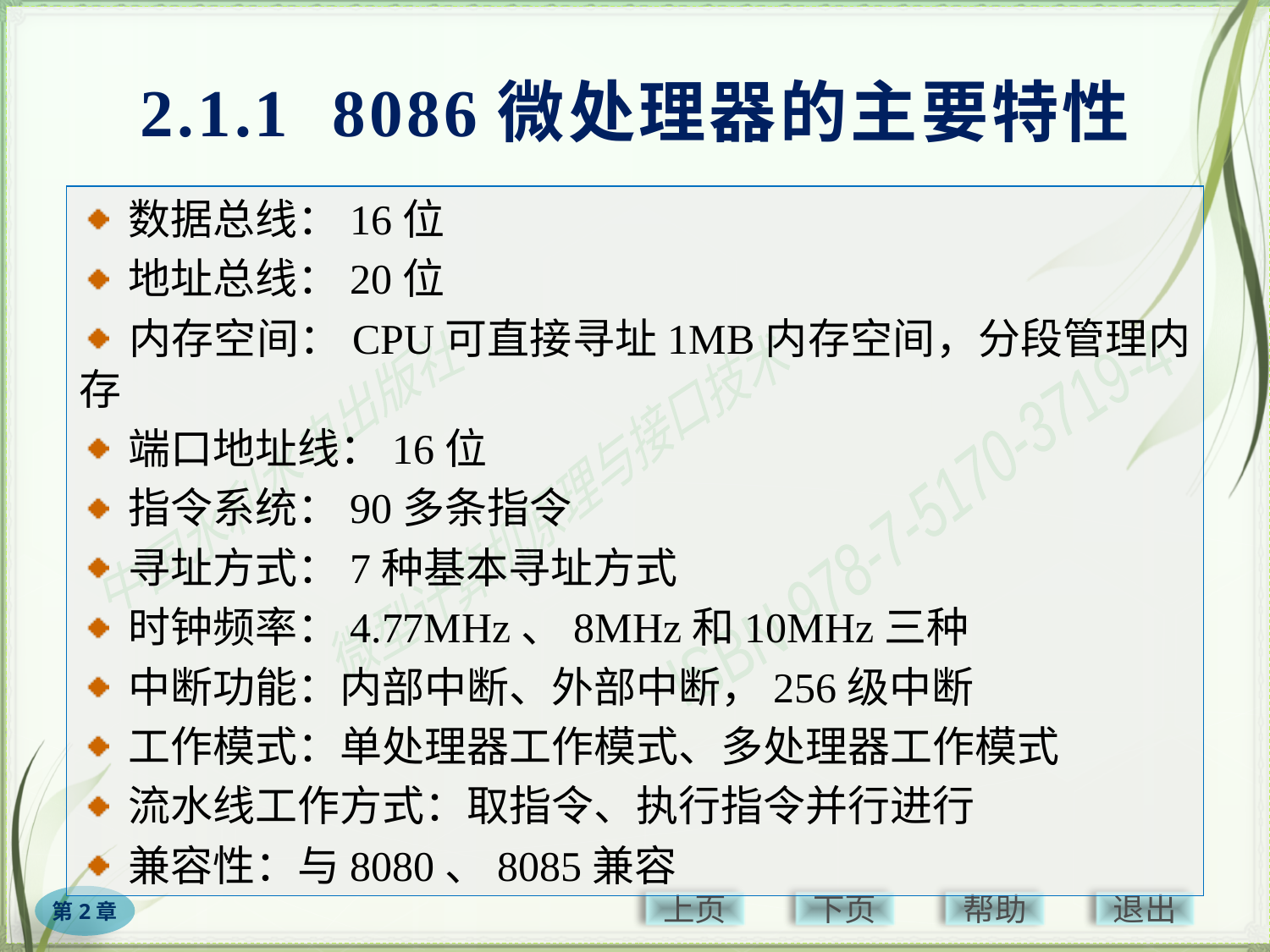

# 2.1.1  8086微处理器的主要特性
 数据总线：16位
 地址总线：20位
 内存空间：CPU可直接寻址1MB内存空间，分段管理内存
 端口地址线：16位
 指令系统：90多条指令
 寻址方式：7种基本寻址方式
 时钟频率：4.77MHz、8MHz和10MHz三种
 中断功能：内部中断、外部中断，256级中断
 工作模式：单处理器工作模式、多处理器工作模式
 流水线工作方式：取指令、执行指令并行进行
 兼容性：与8080、8085兼容